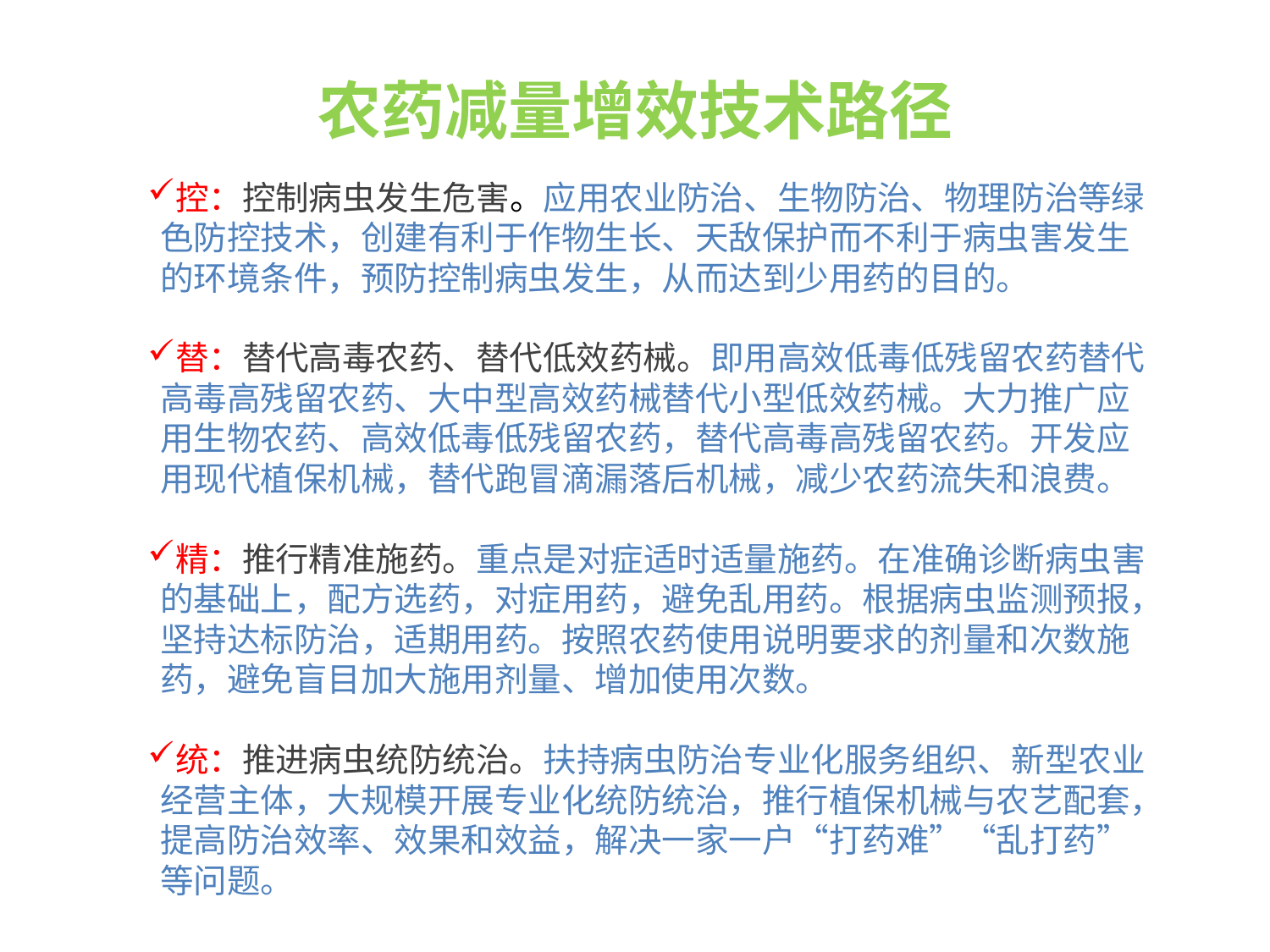

# 农药减量增效技术路径
控：控制病虫发生危害。应用农业防治、生物防治、物理防治等绿色防控技术，创建有利于作物生长、天敌保护而不利于病虫害发生的环境条件，预防控制病虫发生，从而达到少用药的目的。

替：替代高毒农药、替代低效药械。即用高效低毒低残留农药替代高毒高残留农药、大中型高效药械替代小型低效药械。大力推广应用生物农药、高效低毒低残留农药，替代高毒高残留农药。开发应用现代植保机械，替代跑冒滴漏落后机械，减少农药流失和浪费。

精：推行精准施药。重点是对症适时适量施药。在准确诊断病虫害的基础上，配方选药，对症用药，避免乱用药。根据病虫监测预报，坚持达标防治，适期用药。按照农药使用说明要求的剂量和次数施药，避免盲目加大施用剂量、增加使用次数。

统：推进病虫统防统治。扶持病虫防治专业化服务组织、新型农业经营主体，大规模开展专业化统防统治，推行植保机械与农艺配套，提高防治效率、效果和效益，解决一家一户“打药难”“乱打药”等问题。